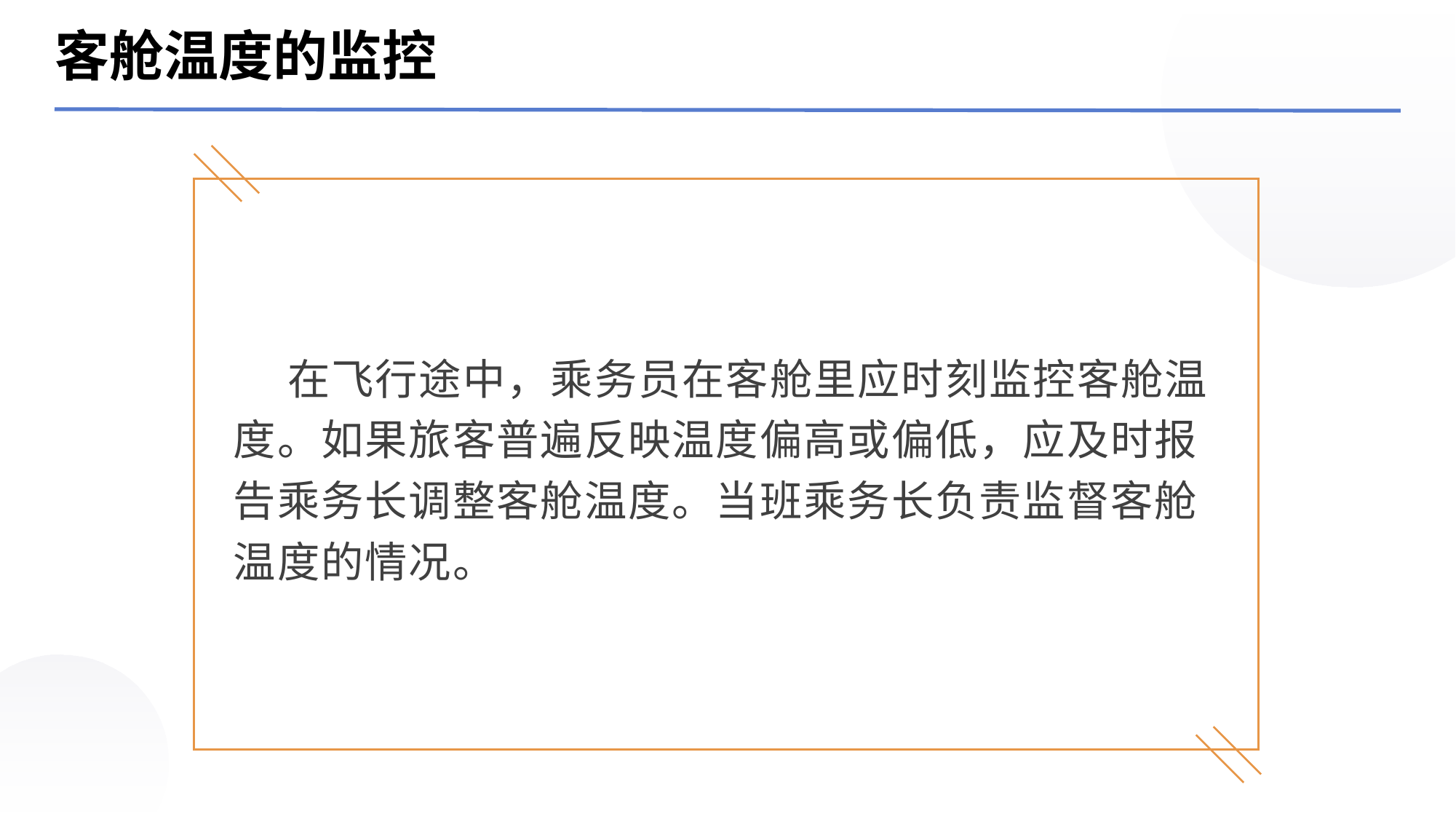

客舱温度的监控

    在飞行途中，乘务员在客舱里应时刻监控客舱温度。如果旅客普遍反映温度偏高或偏低，应及时报告乘务长调整客舱温度。当班乘务长负责监督客舱温度的情况。